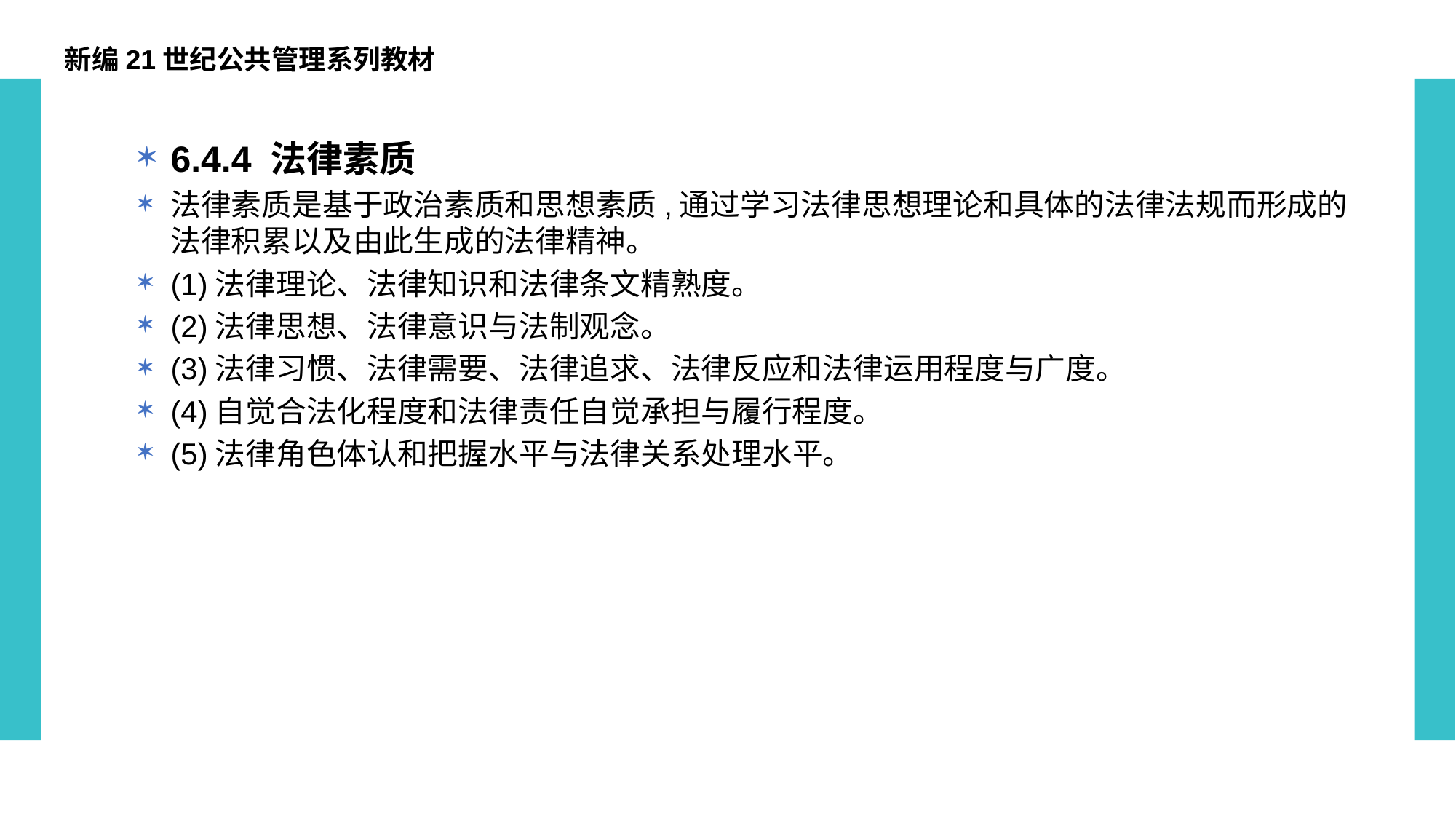

新编21世纪公共管理系列教材
6.4.4 法律素质
法律素质是基于政治素质和思想素质,通过学习法律思想理论和具体的法律法规而形成的法律积累以及由此生成的法律精神。
(1)法律理论、法律知识和法律条文精熟度。
(2)法律思想、法律意识与法制观念。
(3)法律习惯、法律需要、法律追求、法律反应和法律运用程度与广度。
(4)自觉合法化程度和法律责任自觉承担与履行程度。
(5)法律角色体认和把握水平与法律关系处理水平。